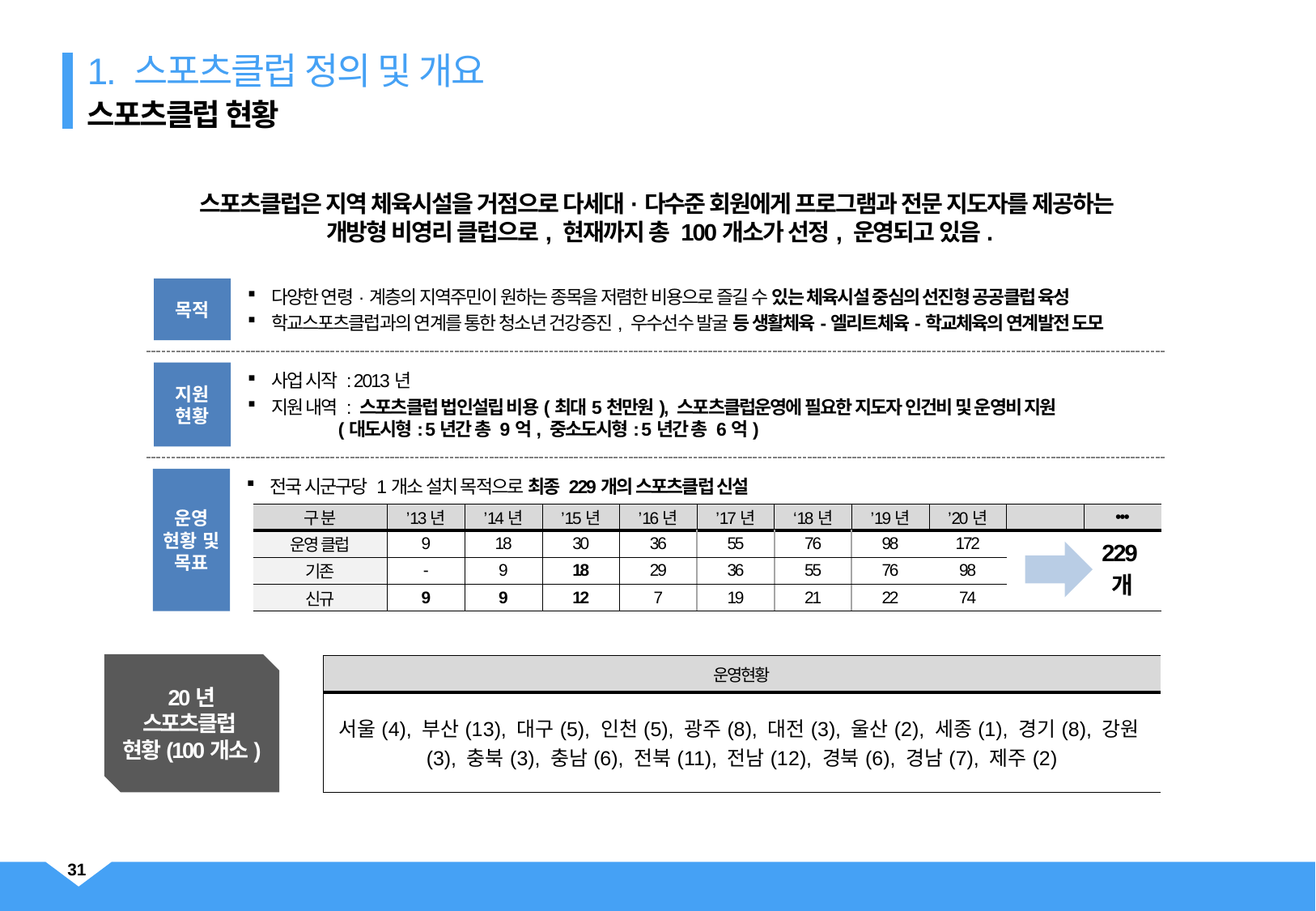

스포츠클럽 현황
1. 스포츠클럽 정의 및 개요
스포츠클럽은 지역 체육시설을 거점으로 다세대·다수준 회원에게 프로그램과 전문 지도자를 제공하는
개방형 비영리 클럽으로, 현재까지 총 100개소가 선정, 운영되고 있음.
다양한 연령·계층의 지역주민이 원하는 종목을 저렴한 비용으로 즐길 수 있는 체육시설 중심의 선진형 공공클럽 육성
학교스포츠클럽과의 연계를 통한 청소년 건강증진, 우수선수 발굴 등 생활체육-엘리트체육-학교체육의 연계발전 도모
목적
사업 시작 : 2013년
지원 내역 : 스포츠클럽 법인설립 비용(최대5천만원), 스포츠클럽운영에 필요한 지도자 인건비 및 운영비 지원
                 (대도시형: 5년간 총 9억, 중소도시형: 5년간 총 6억)
지원
현황
운영
현황 및
목표
전국 시군구당 1개소 설치 목적으로 최종 229개의 스포츠클럽 신설
| 구 분 | ’13년 | ’14년 | ’15년 | ’16년 | ’17년 | ‘18년 | ’19년 | ’20년 |  | ••• |
| --- | --- | --- | --- | --- | --- | --- | --- | --- | --- | --- |
| 운영 클럽 | 9 | 18 | 30 | 36 | 55 | 76 | 98 | 172 |  | 229개 |
| 기존 | - | 9 | 18 | 29 | 36 | 55 | 76 | 98 |  |  |
| 신규 | 9 | 9 | 12 | 7 | 19 | 21 | 22 | 74 |  |  |

20년
스포츠클럽
현황(100개소)
| 운영현황 |
| --- |
| 서울(4), 부산(13), 대구(5), 인천(5), 광주(8), 대전(3), 울산(2), 세종(1), 경기(8), 강원(3), 충북(3), 충남(6), 전북(11), 전남(12), 경북(6), 경남(7), 제주(2) |